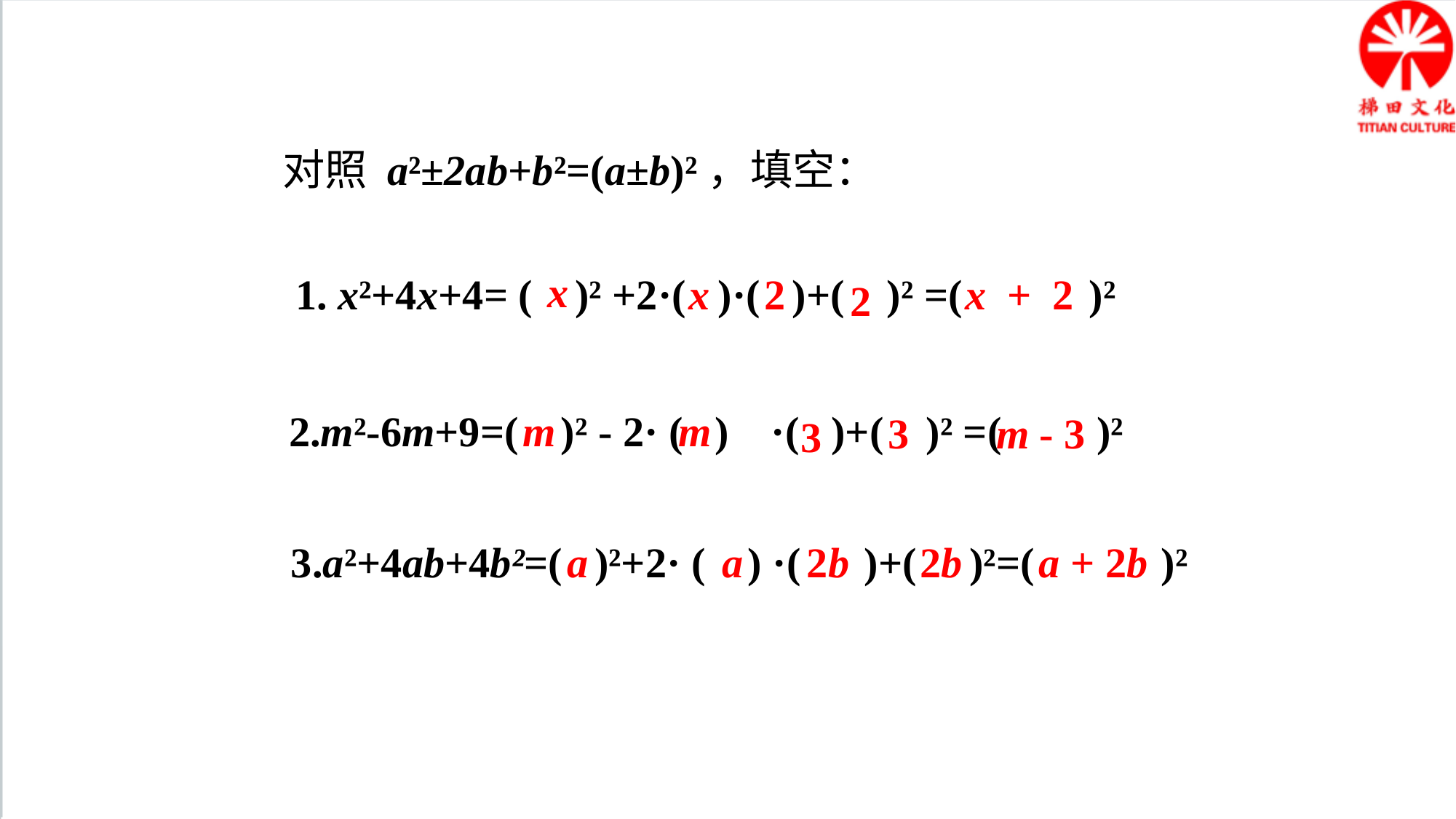

对照 a²±2ab+b²=(a±b)²，填空：
x
  1. x²+4x+4= (    )² +2·(   )·(   )+(    )² =(            )²
2
x  +  2
x
2
   2.m²-6m+9=(    )² - 2· (   )    ·(   )+(    )² =(         )²
m
m
3
m - 3
3
a
a      2b
2b
a + 2b
  3.a²+4ab+4b²=(   )²+2· (    ) ·(      )+(     )²=(            )²